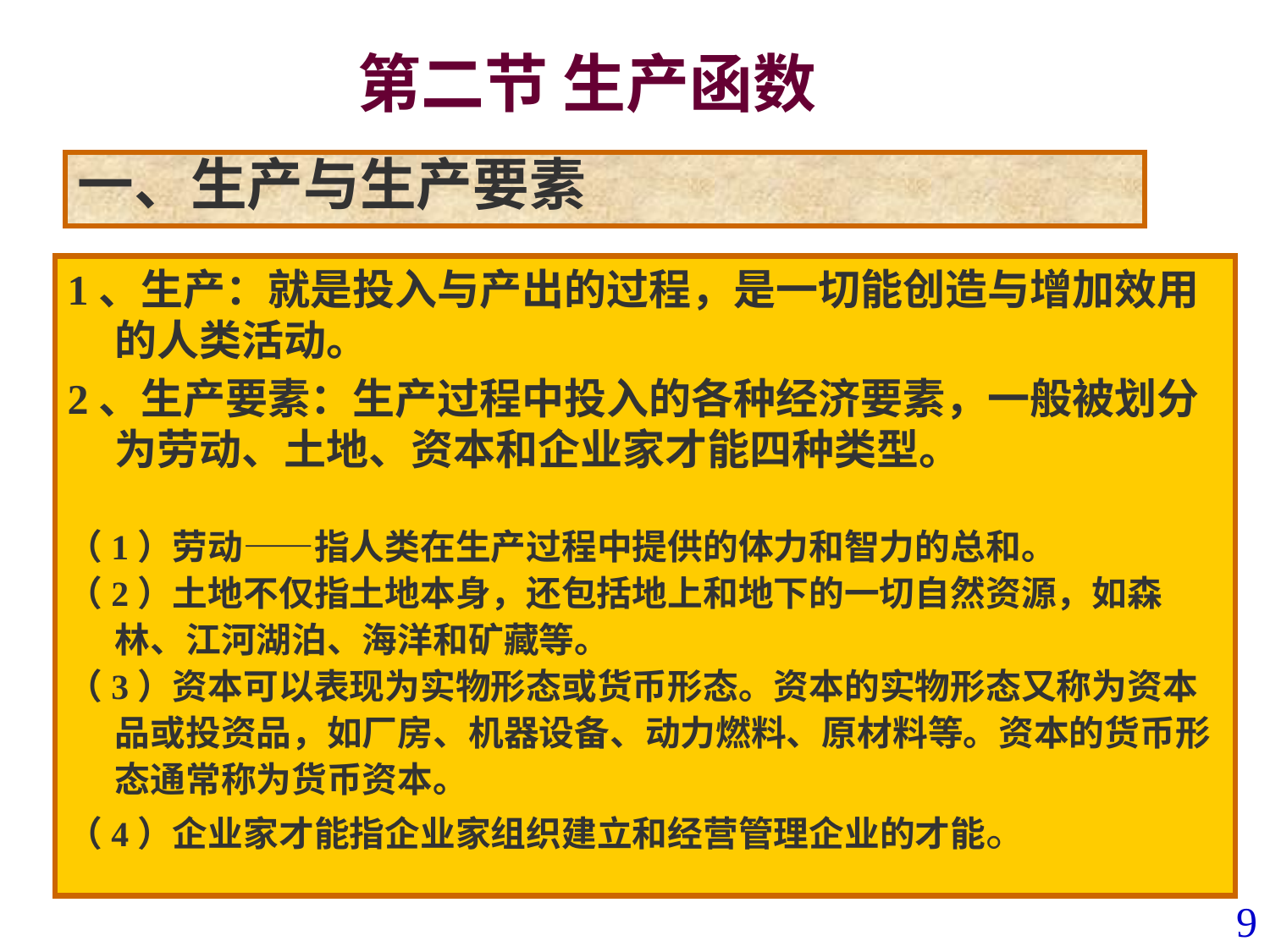

# 第二节 生产函数
一、生产与生产要素
1、生产：就是投入与产出的过程，是一切能创造与增加效用的人类活动。
2、生产要素：生产过程中投入的各种经济要素，一般被划分为劳动、土地、资本和企业家才能四种类型。

（1）劳动——指人类在生产过程中提供的体力和智力的总和。
（2）土地不仅指土地本身，还包括地上和地下的一切自然资源，如森林、江河湖泊、海洋和矿藏等。
（3）资本可以表现为实物形态或货币形态。资本的实物形态又称为资本品或投资品，如厂房、机器设备、动力燃料、原材料等。资本的货币形态通常称为货币资本。
（4）企业家才能指企业家组织建立和经营管理企业的才能。
9